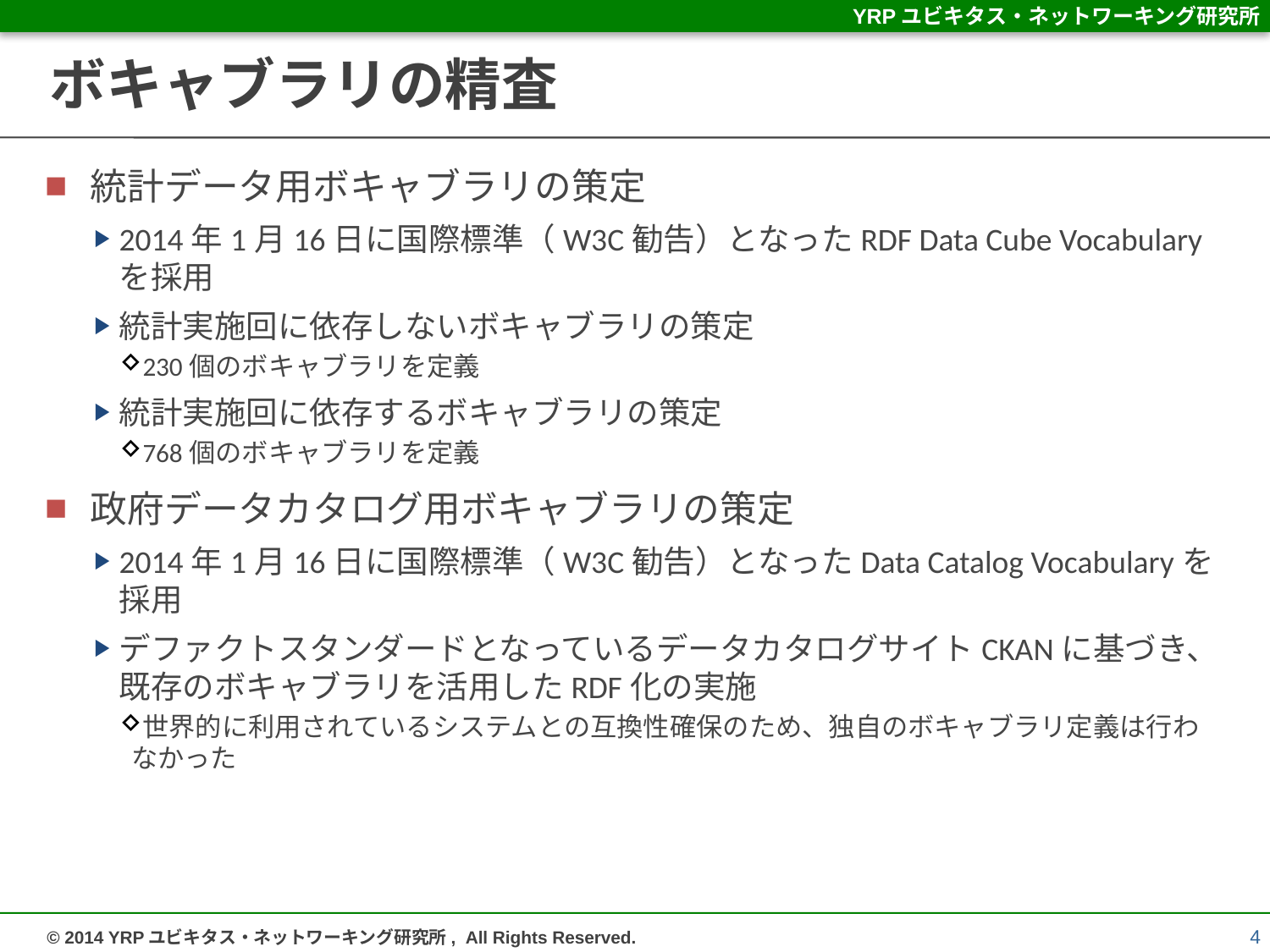

# ボキャブラリの精査
統計データ用ボキャブラリの策定
2014年1月16日に国際標準（W3C勧告）となったRDF Data Cube Vocabularyを採用
統計実施回に依存しないボキャブラリの策定
230個のボキャブラリを定義
統計実施回に依存するボキャブラリの策定
768個のボキャブラリを定義
政府データカタログ用ボキャブラリの策定
2014年1月16日に国際標準（W3C勧告）となったData Catalog Vocabularyを採用
デファクトスタンダードとなっているデータカタログサイトCKANに基づき、既存のボキャブラリを活用したRDF化の実施
世界的に利用されているシステムとの互換性確保のため、独自のボキャブラリ定義は行わなかった
4